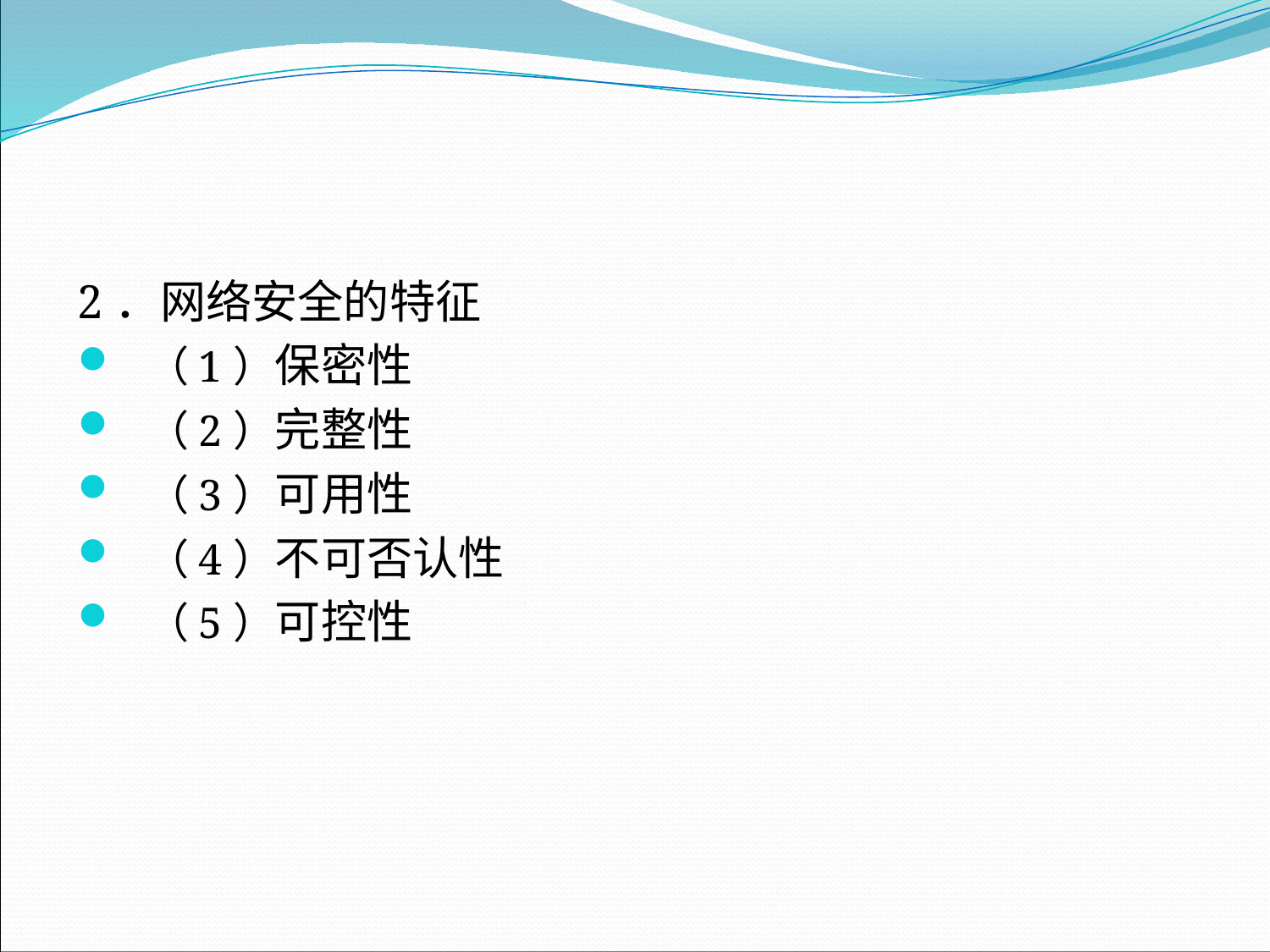

#
2．网络安全的特征
（1）保密性
（2）完整性
（3）可用性
（4）不可否认性
（5）可控性